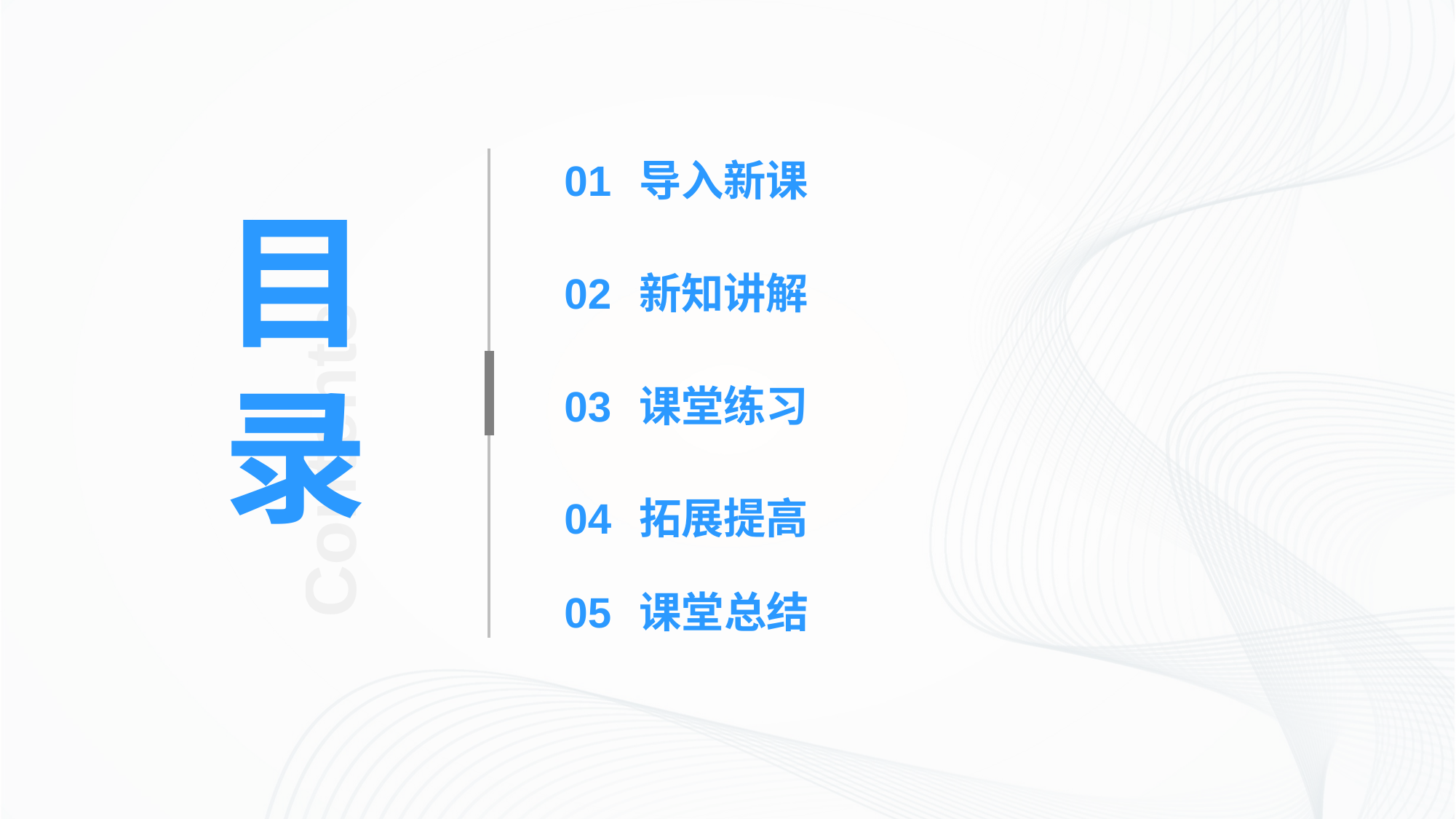

01
导入新课
02
新知讲解
03
课堂练习
04
拓展提高
目
录
Contents
05
课堂总结